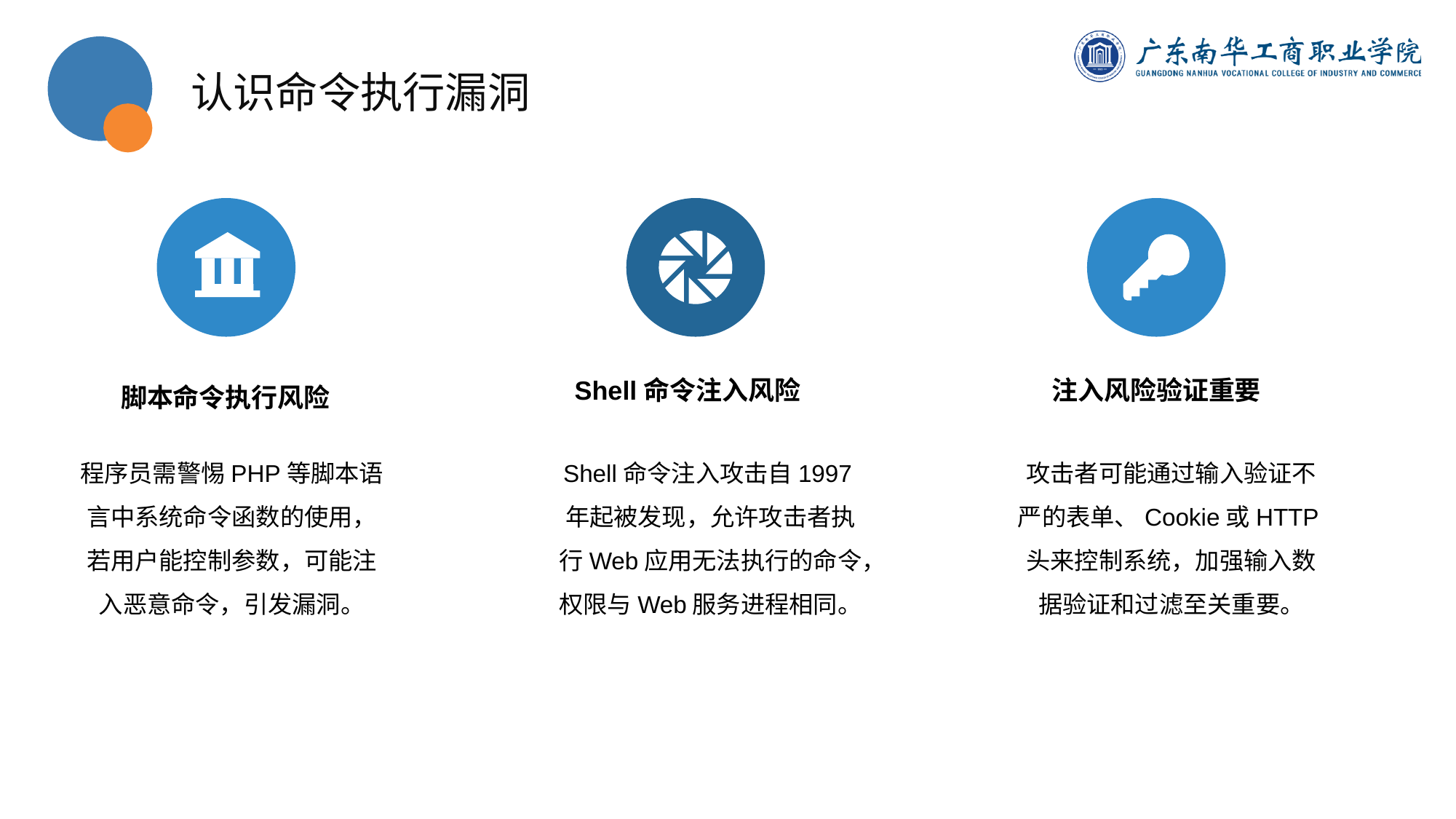

认识命令执行漏洞

Shell命令注入风险
注入风险验证重要
脚本命令执行风险
程序员需警惕PHP等脚本语言中系统命令函数的使用，若用户能控制参数，可能注入恶意命令，引发漏洞。
Shell命令注入攻击自1997年起被发现，允许攻击者执行Web应用无法执行的命令，权限与Web服务进程相同。
攻击者可能通过输入验证不严的表单、Cookie或HTTP头来控制系统，加强输入数据验证和过滤至关重要。